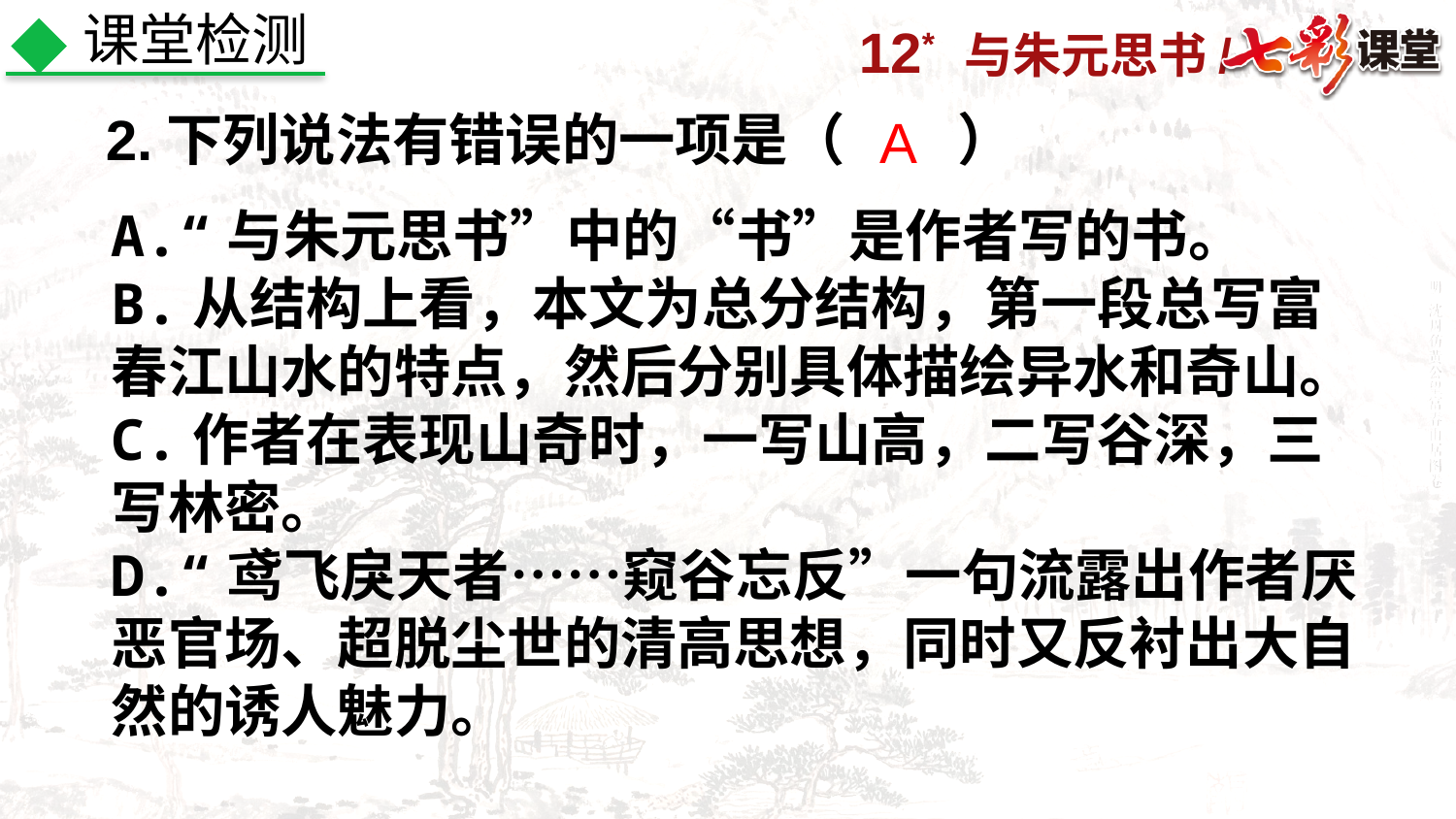

课堂检测

2.下列说法有错误的一项是（　　）
A
A.“与朱元思书”中的“书”是作者写的书。
B.从结构上看，本文为总分结构，第一段总写富春江山水的特点，然后分别具体描绘异水和奇山。
C.作者在表现山奇时，一写山高，二写谷深，三写林密。
D.“鸢飞戾天者……窥谷忘反”一句流露出作者厌恶官场、超脱尘世的清高思想，同时又反衬出大自然的诱人魅力。